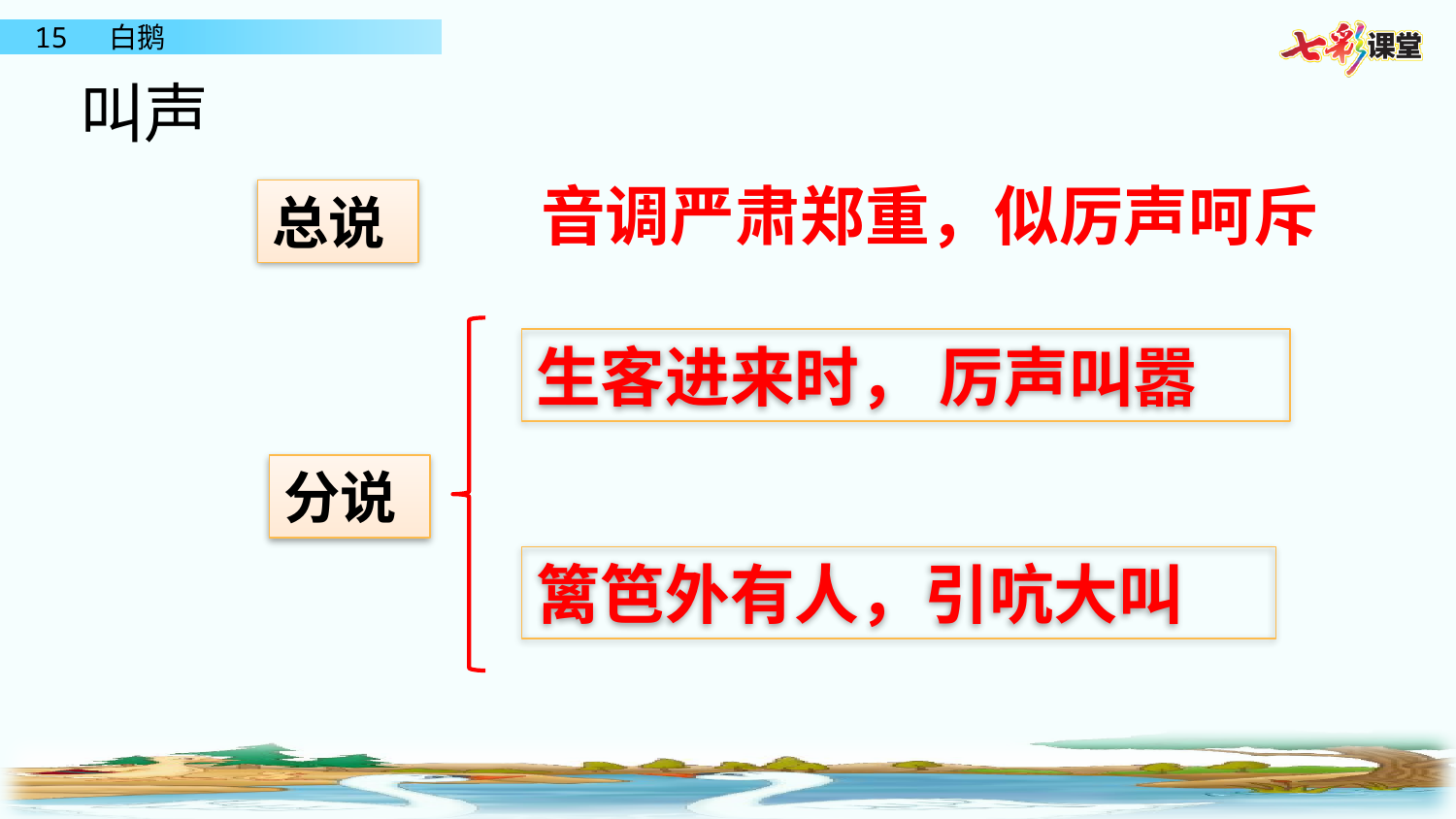

叫声
音调严肃郑重，似厉声呵斥
总说

生客进来时， 厉声叫嚣
分说
篱笆外有人，引吭大叫